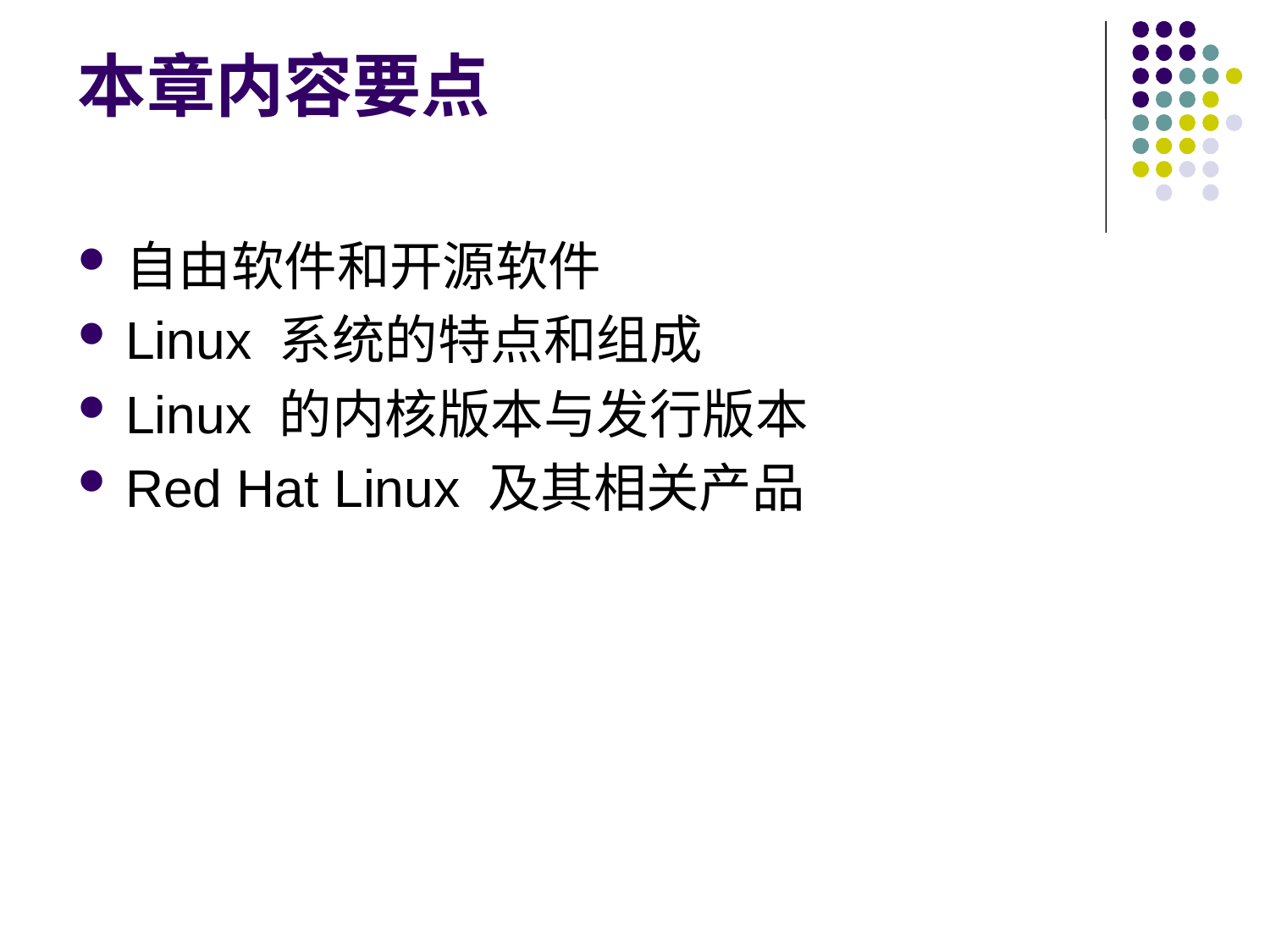

本章内容要点
自由软件和开源软件
Linux 系统的特点和组成
Linux 的内核版本与发行版本
Red Hat Linux 及其相关产品